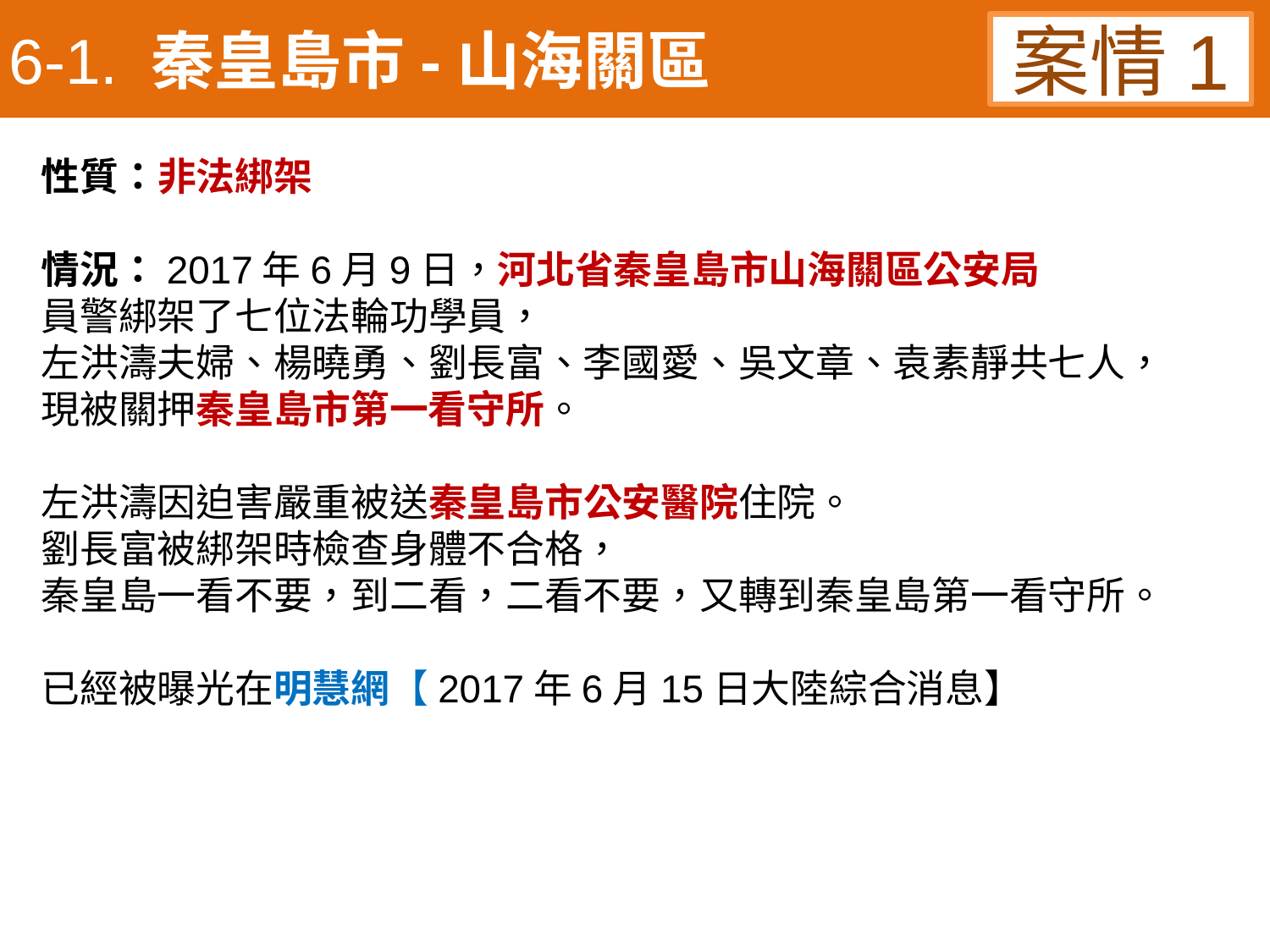

6-1. 秦皇島市-山海關區
案情1

性質：非法綁架

情況：2017年6月9日，河北省秦皇島市山海關區公安局
員警綁架了七位法輪功學員，
左洪濤夫婦、楊曉勇、劉長富、李國愛、吳文章、袁素靜共七人，
現被關押秦皇島市第一看守所。

左洪濤因迫害嚴重被送秦皇島市公安醫院住院。
劉長富被綁架時檢查身體不合格，
秦皇島一看不要，到二看，二看不要，又轉到秦皇島第一看守所。

已經被曝光在明慧網【2017年6月15日大陸綜合消息】